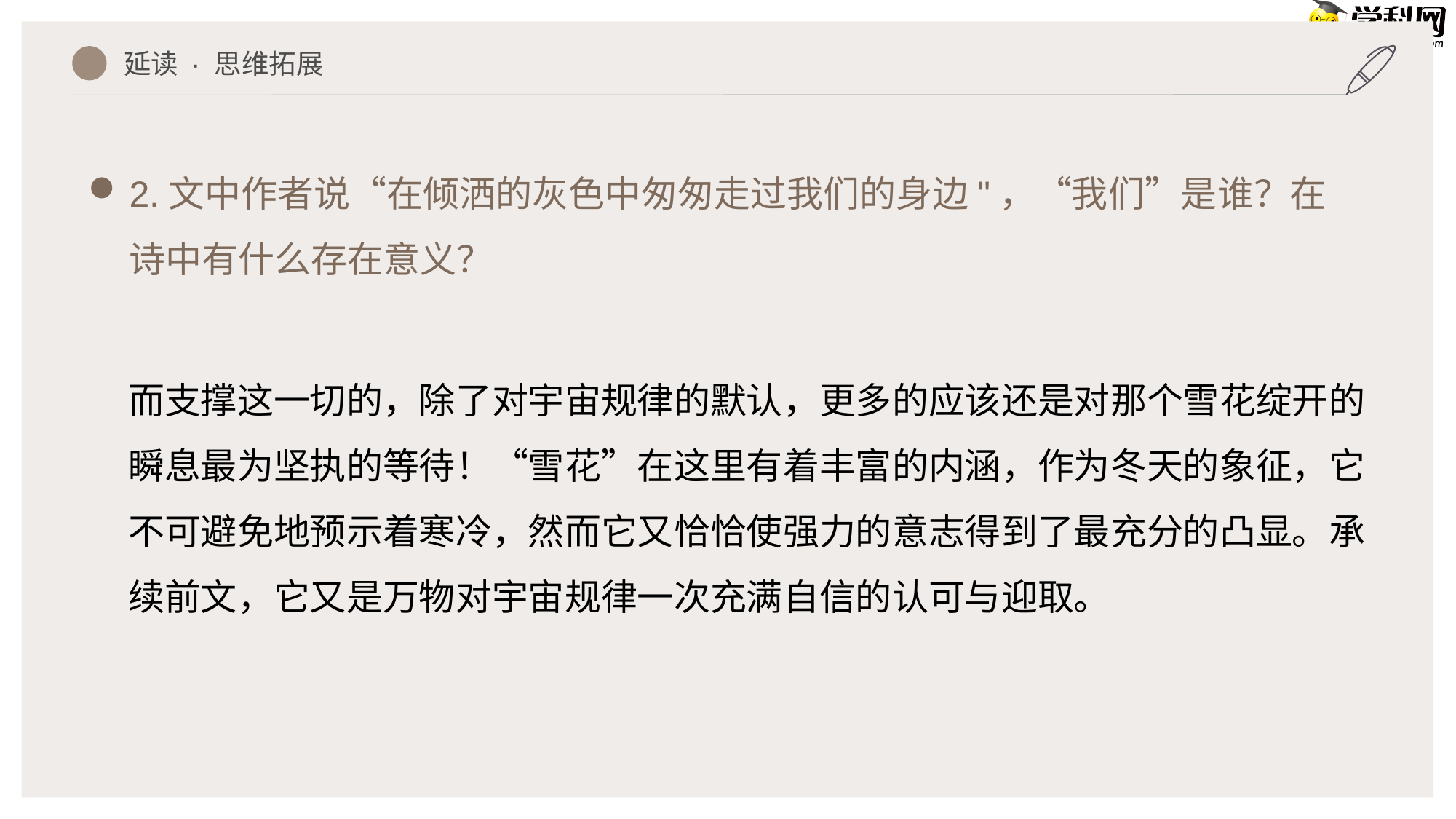

2.文中作者说“在倾洒的灰色中匆匆走过我们的身边"，“我们”是谁？在诗中有什么存在意义？
延读 · 思维拓展

而支撑这一切的，除了对宇宙规律的默认，更多的应该还是对那个雪花绽开的瞬息最为坚执的等待！“雪花”在这里有着丰富的内涵，作为冬天的象征，它不可避免地预示着寒冷，然而它又恰恰使强力的意志得到了最充分的凸显。承续前文，它又是万物对宇宙规律一次充满自信的认可与迎取。